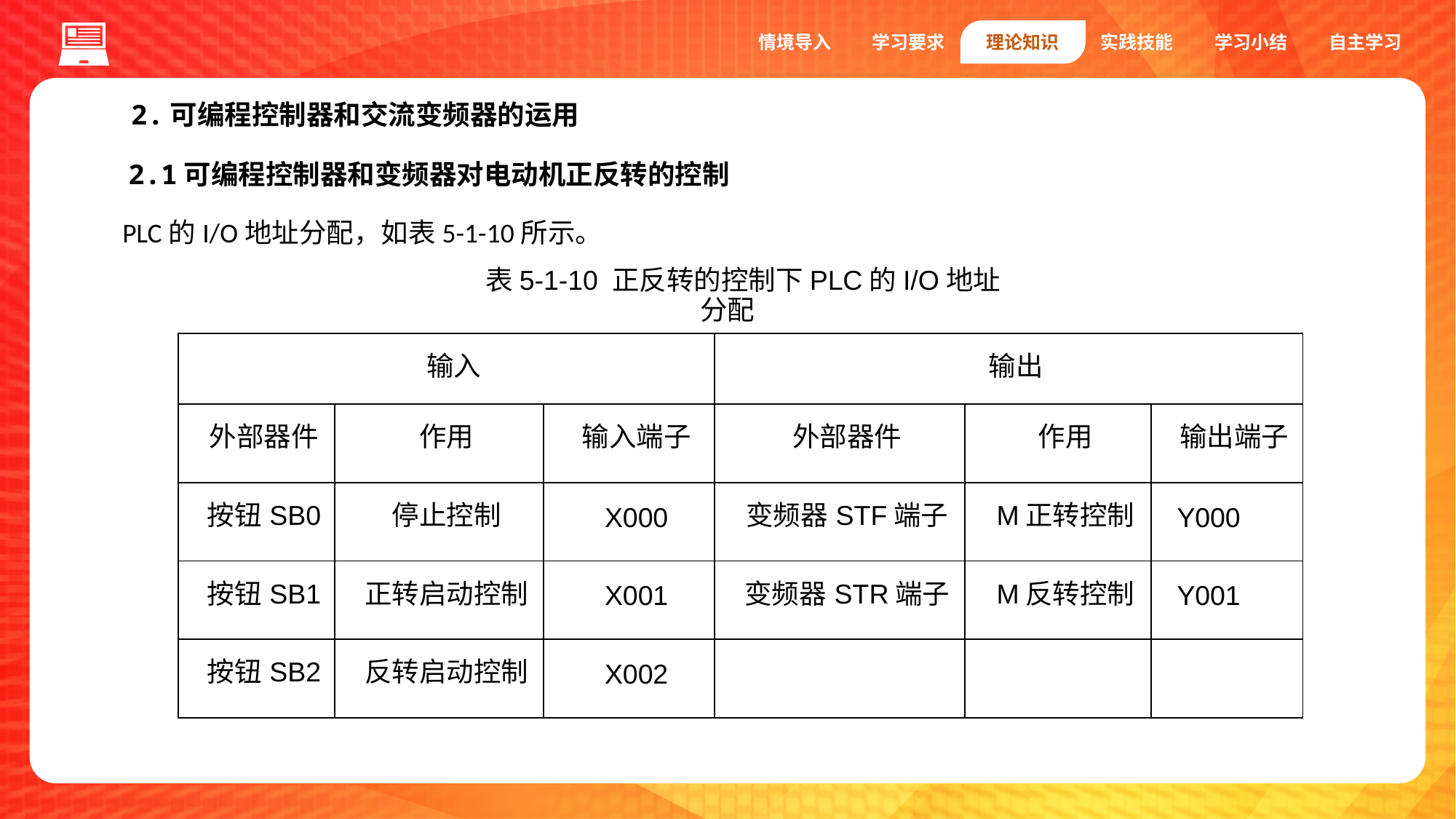

情境导入
学习要求
理论知识
实践技能
学习小结
自主学习

2.可编程控制器和交流变频器的运用
2.1可编程控制器和变频器对电动机正反转的控制
1.编码器
PLC的I/O地址分配，如表5-1-10所示。
表5-1-10 正反转的控制下PLC的I/O地址分配
| 输入 |  |  | 输出 |  |  |
| --- | --- | --- | --- | --- | --- |
| 外部器件 | 作用 | 输入端子 | 外部器件 | 作用 | 输出端子 |
| 按钮SB0 | 停止控制 | X000 | 变频器STF端子 | M正转控制 | Y000 |
| 按钮SB1 | 正转启动控制 | X001 | 变频器STR端子 | M反转控制 | Y001 |
| 按钮SB2 | 反转启动控制 | X002 |  |  |  |